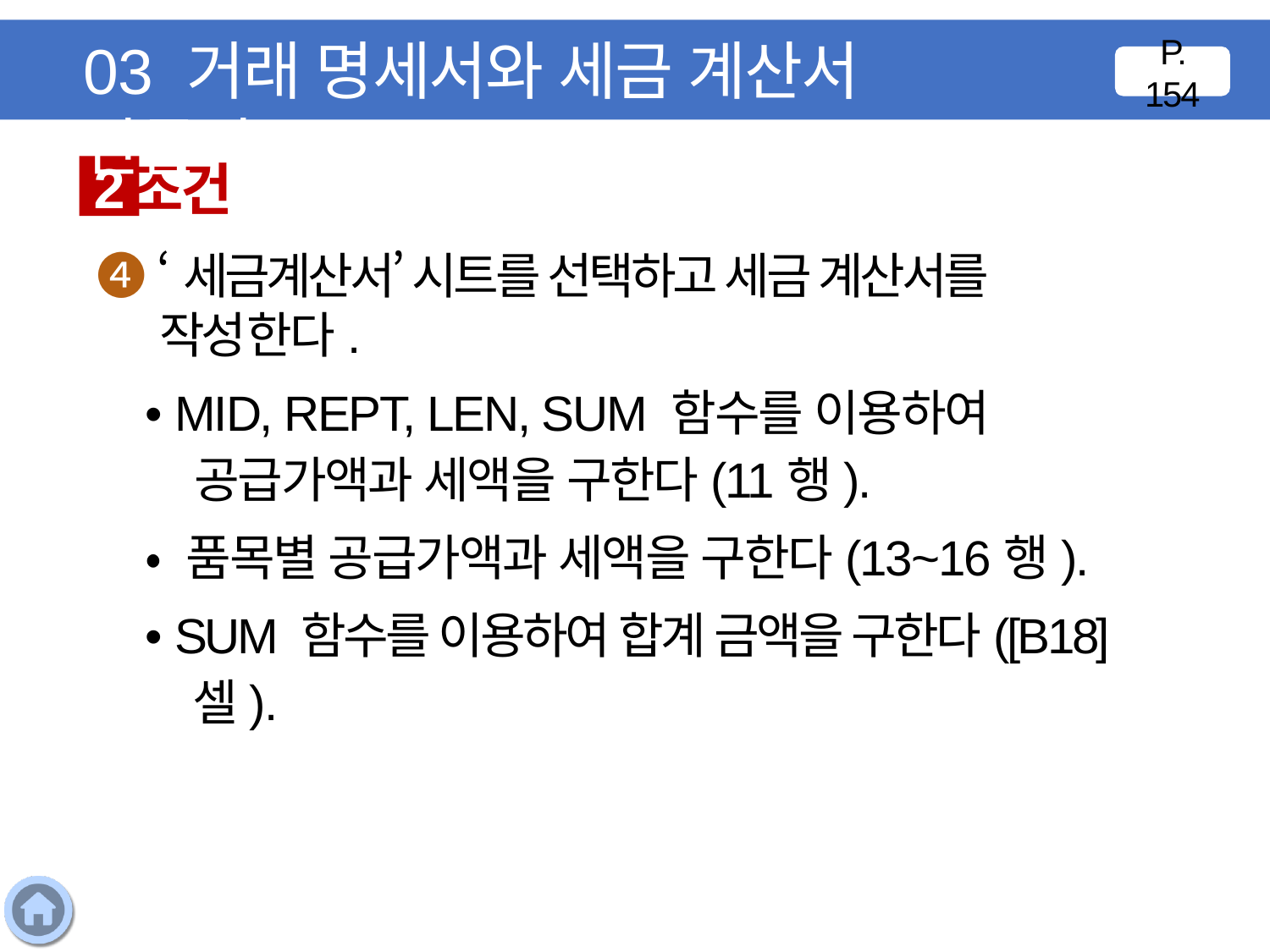

03 거래 명세서와 세금 계산서 만들기
P. 154
조건
2
❹ ‘세금계산서’ 시트를 선택하고 세금 계산서를 작성한다.
    • MID, REPT, LEN, SUM 함수를 이용하여 공급가액과 세액을 구한다(11행).
    • 품목별 공급가액과 세액을 구한다(13~16행).
    • SUM 함수를 이용하여 합계 금액을 구한다([B18]
셀).